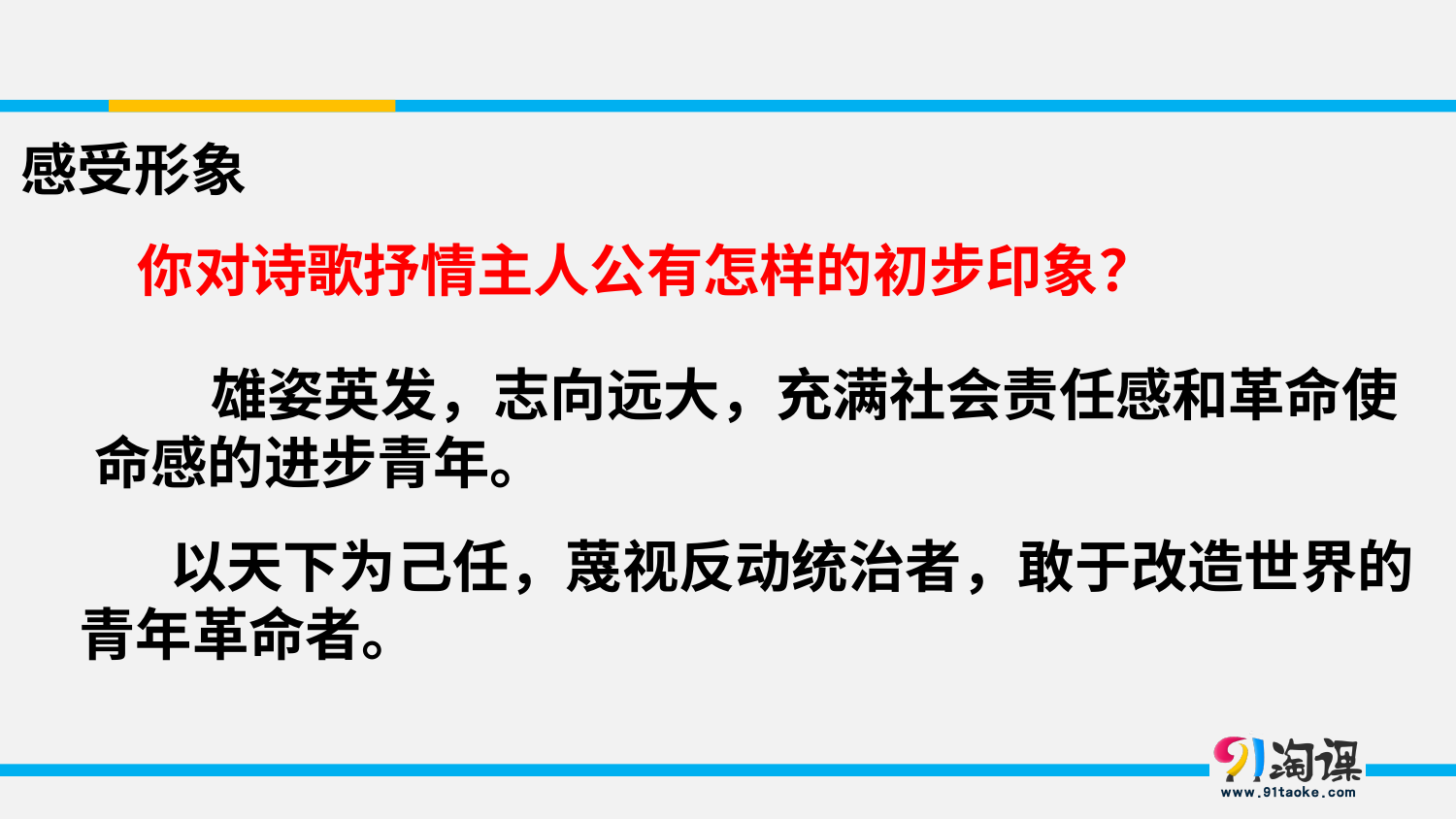

感受形象
        你对诗歌抒情主人公有怎样的初步印象？
        雄姿英发，志向远大，充满社会责任感和革命使命感的进步青年。
      以天下为己任，蔑视反动统治者，敢于改造世界的青年革命者。